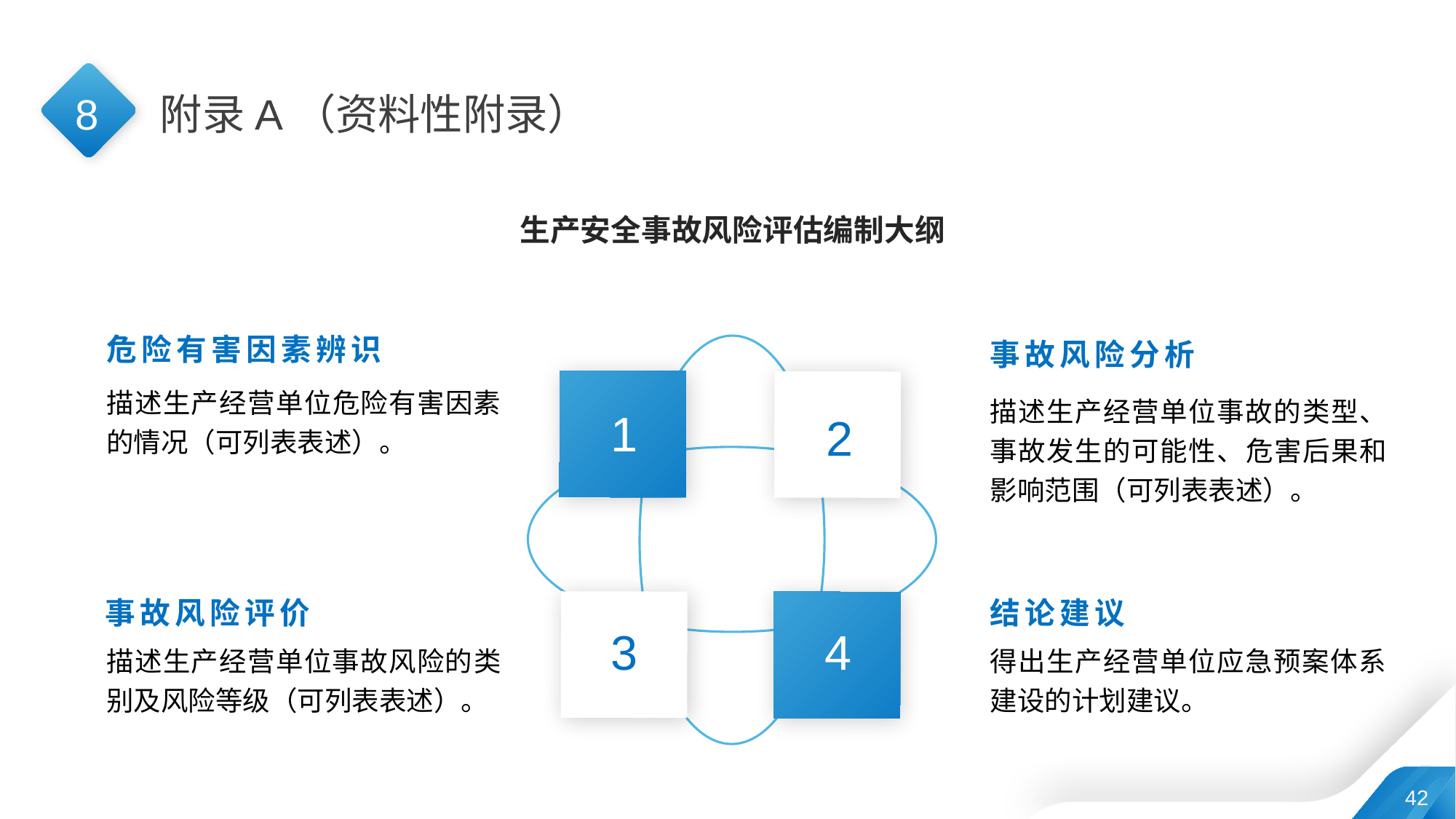

8
附录A（资料性附录）
生产安全事故风险评估编制大纲

危险有害因素辨识
事故风险分析
描述生产经营单位危险有害因素的情况（可列表表述）。
描述生产经营单位事故的类型、事故发生的可能性、危害后果和影响范围（可列表表述）。
1
2
事故风险评价
结论建议
3
4
描述生产经营单位事故风险的类别及风险等级（可列表表述）。
得出生产经营单位应急预案体系建设的计划建议。